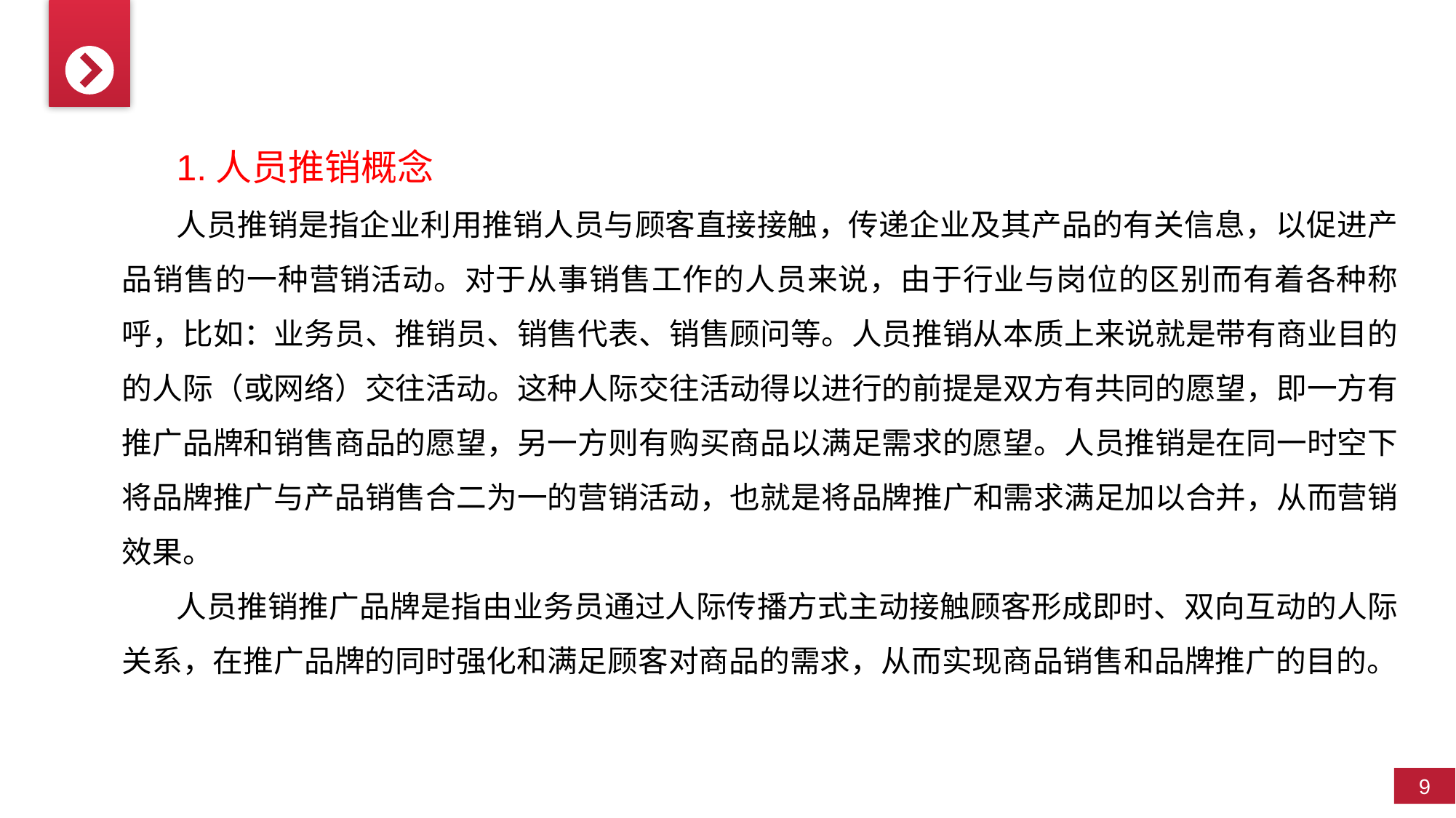

1.人员推销概念
人员推销是指企业利用推销人员与顾客直接接触，传递企业及其产品的有关信息，以促进产品销售的一种营销活动。对于从事销售工作的人员来说，由于行业与岗位的区别而有着各种称呼，比如：业务员、推销员、销售代表、销售顾问等。人员推销从本质上来说就是带有商业目的的人际（或网络）交往活动。这种人际交往活动得以进行的前提是双方有共同的愿望，即一方有推广品牌和销售商品的愿望，另一方则有购买商品以满足需求的愿望。人员推销是在同一时空下将品牌推广与产品销售合二为一的营销活动，也就是将品牌推广和需求满足加以合并，从而营销效果。
人员推销推广品牌是指由业务员通过人际传播方式主动接触顾客形成即时、双向互动的人际关系，在推广品牌的同时强化和满足顾客对商品的需求，从而实现商品销售和品牌推广的目的。